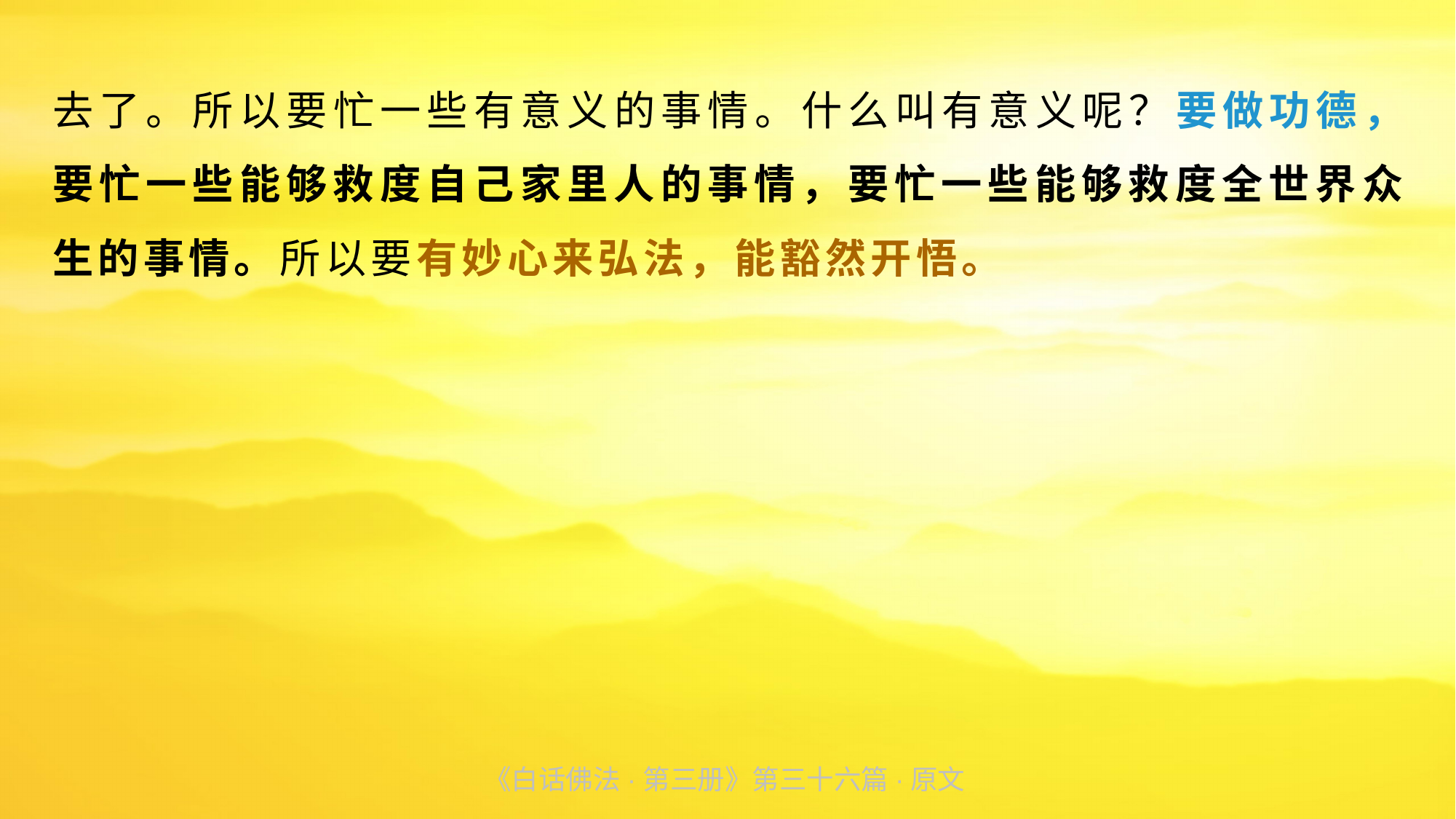

去了。所以要忙一些有意义的事情。什么叫有意义呢？要做功德，要忙一些能够救度自己家里人的事情，要忙一些能够救度全世界众生的事情。所以要有妙心来弘法，能豁然开悟。
《白话佛法·第三册》第三十六篇·原文